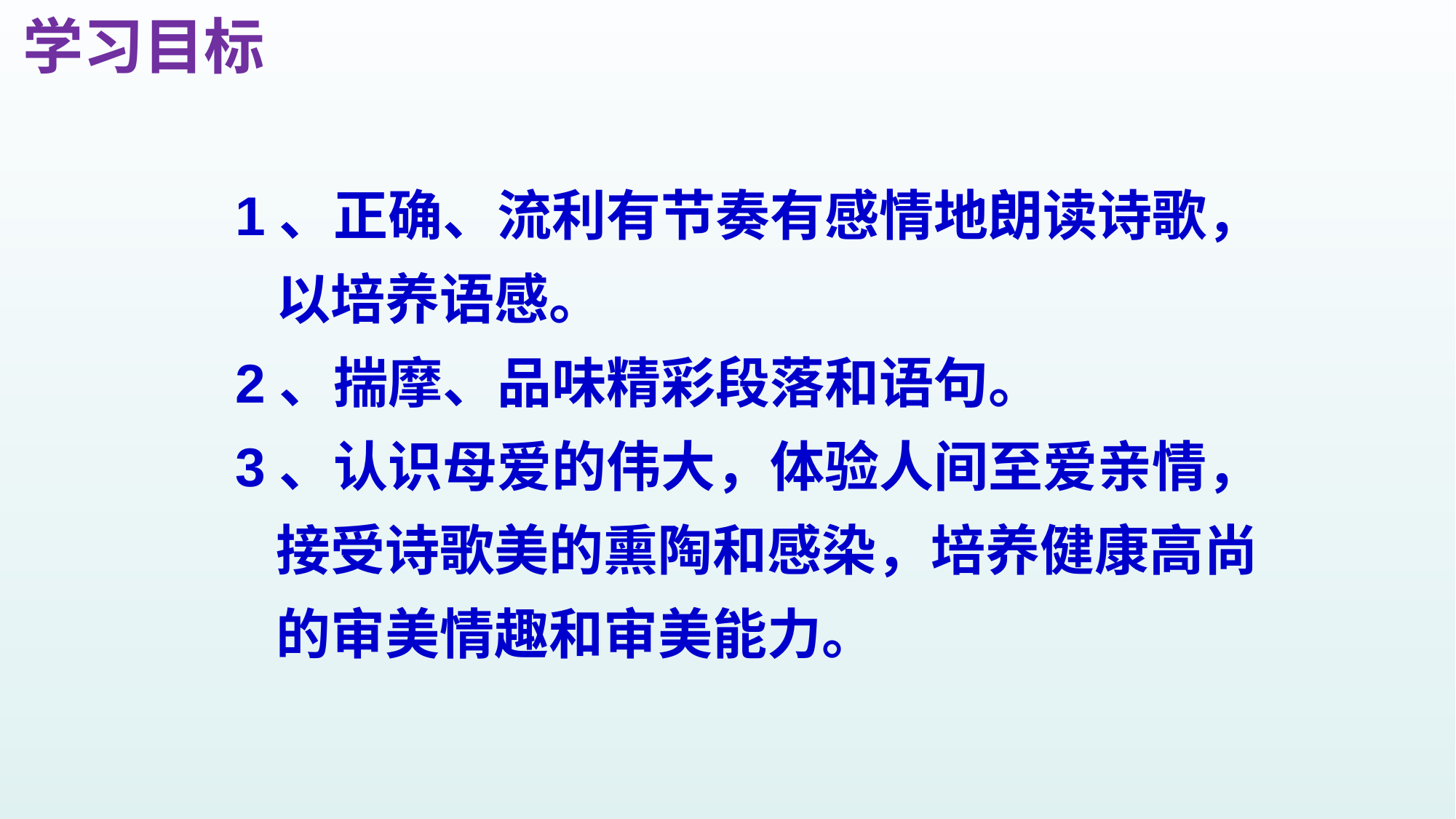

学习目标
1、正确、流利有节奏有感情地朗读诗歌，以培养语感。
2、揣摩、品味精彩段落和语句。
3、认识母爱的伟大，体验人间至爱亲情，接受诗歌美的熏陶和感染，培养健康高尚的审美情趣和审美能力。